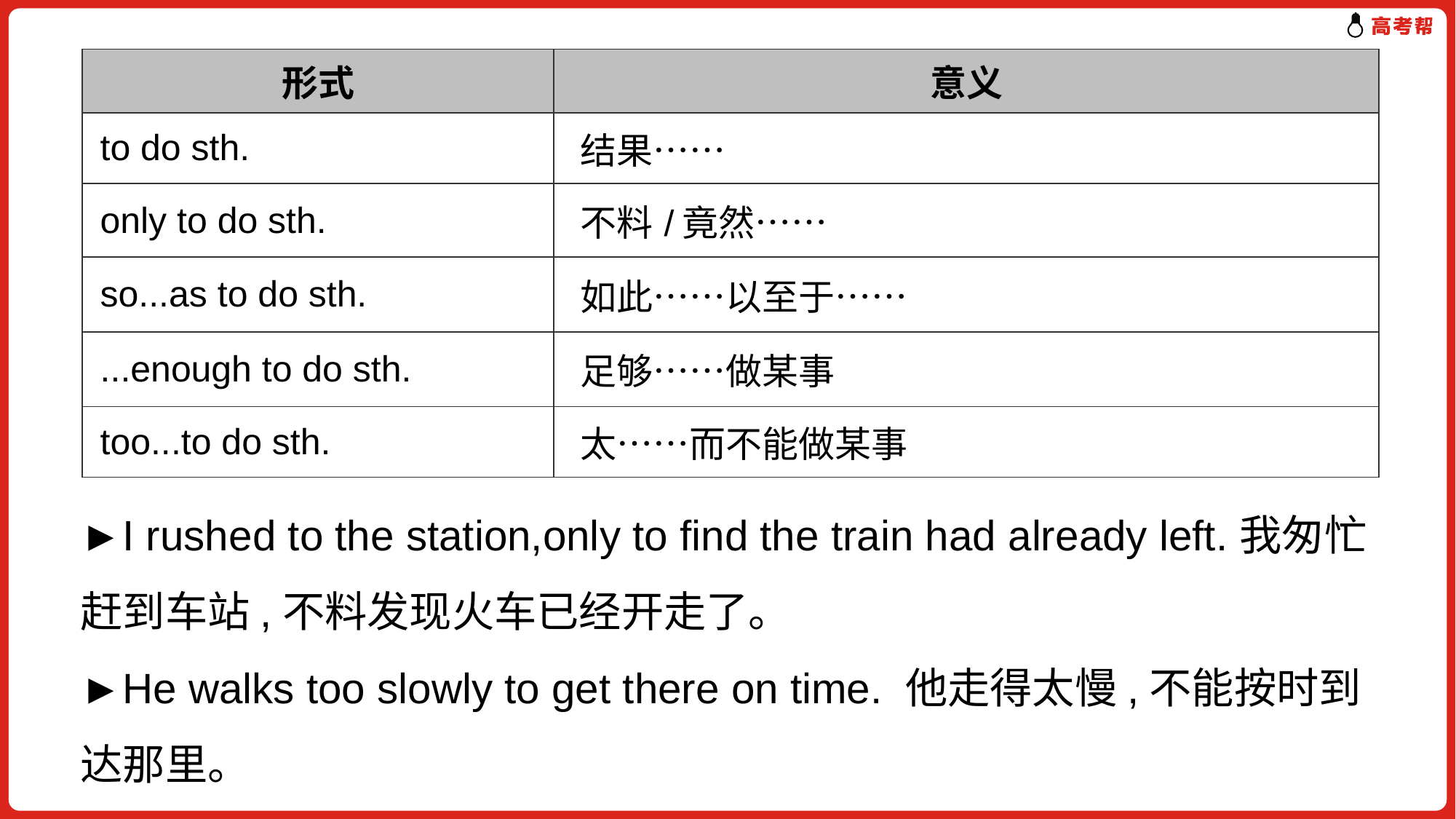

| 形式 | 意义 |
| --- | --- |
| to do sth. | 结果…… |
| only to do sth. | 不料/竟然…… |
| so...as to do sth. | 如此……以至于…… |
| ...enough to do sth. | 足够……做某事 |
| too...to do sth. | 太……而不能做某事 |
►I rushed to the station,only to find the train had already left.我匆忙赶到车站,不料发现火车已经开走了。
►He walks too slowly to get there on time. 他走得太慢,不能按时到达那里。